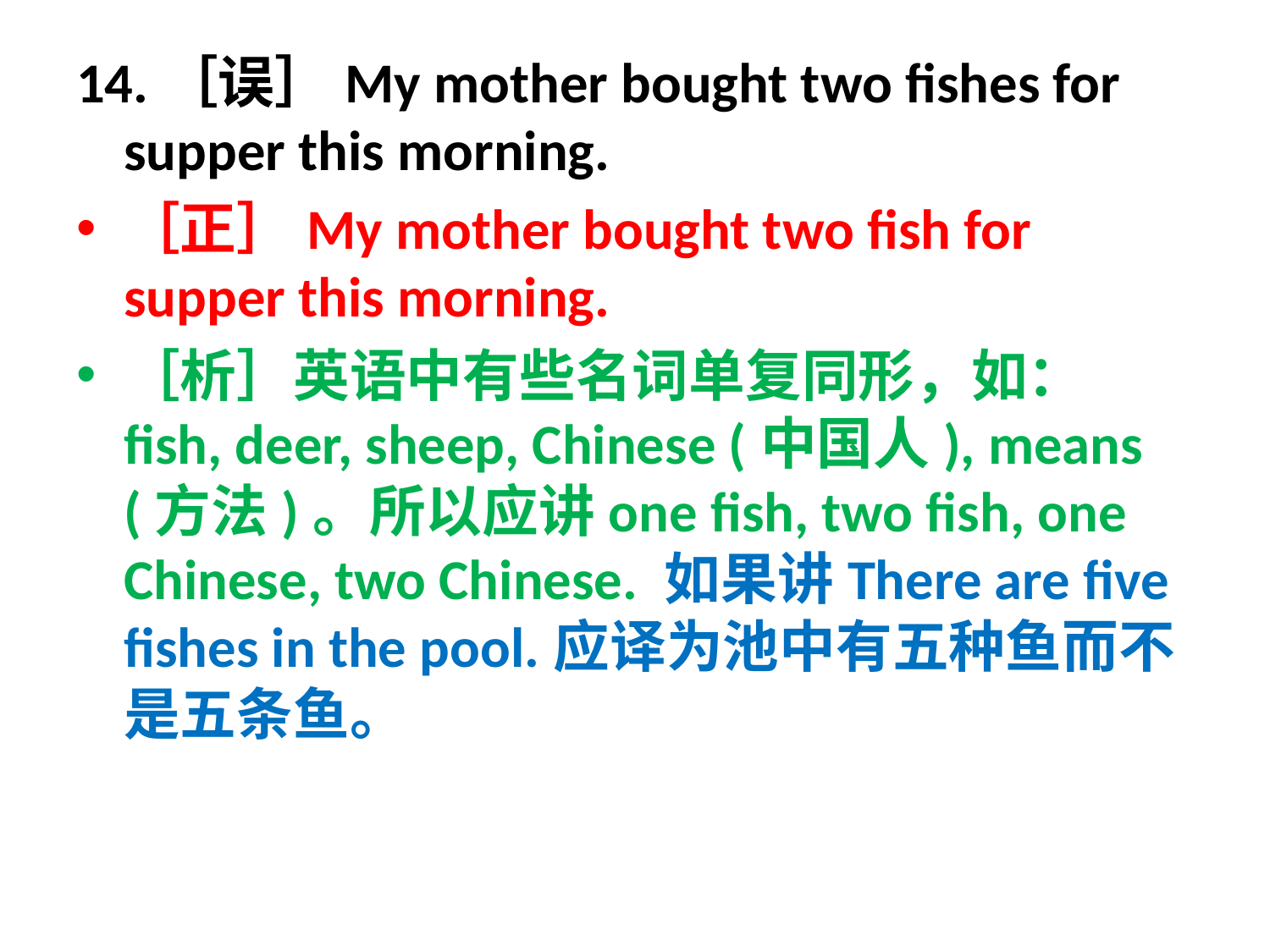

14.［误］My mother bought two fishes for supper this morning.
［正］My mother bought two fish for supper this morning.
［析］英语中有些名词单复同形，如：fish, deer, sheep, Chinese (中国人), means (方法)。所以应讲one fish, two fish, one Chinese, two Chinese. 如果讲There are five fishes in the pool.应译为池中有五种鱼而不是五条鱼。